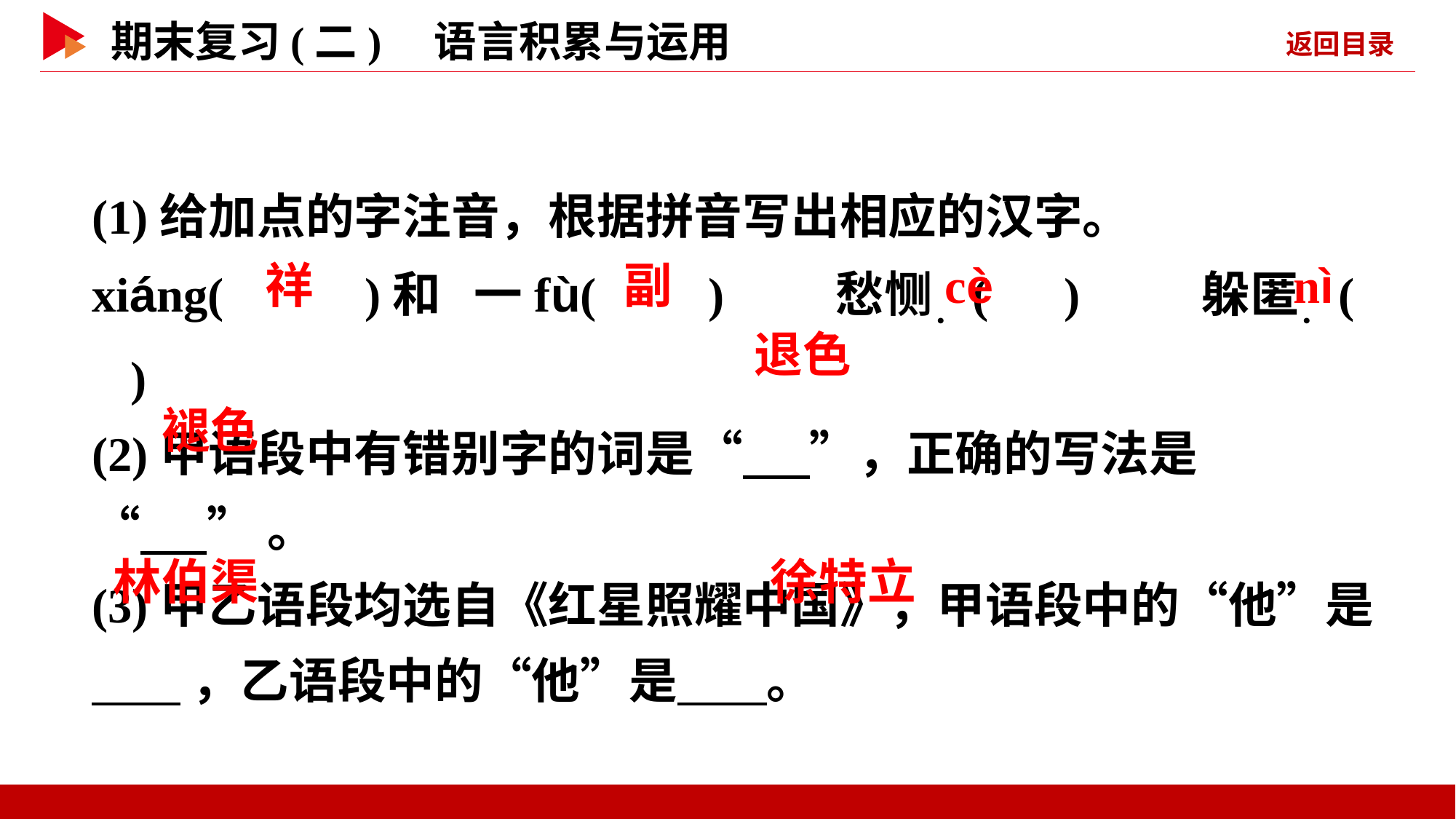

(1)给加点的字注音，根据拼音写出相应的汉字。
xiáng(      )和   一fù(     )         愁恻．(      )         躲匿．(       )
(2)甲语段中有错别字的词是“      ”，正确的写法是
“      ”。
(3)甲乙语段均选自《红星照耀中国》，甲语段中的“他”是
        ，乙语段中的“他”是        。
   祥
   副
 cè
 nì
 退色
 褪色
 林伯渠
 徐特立